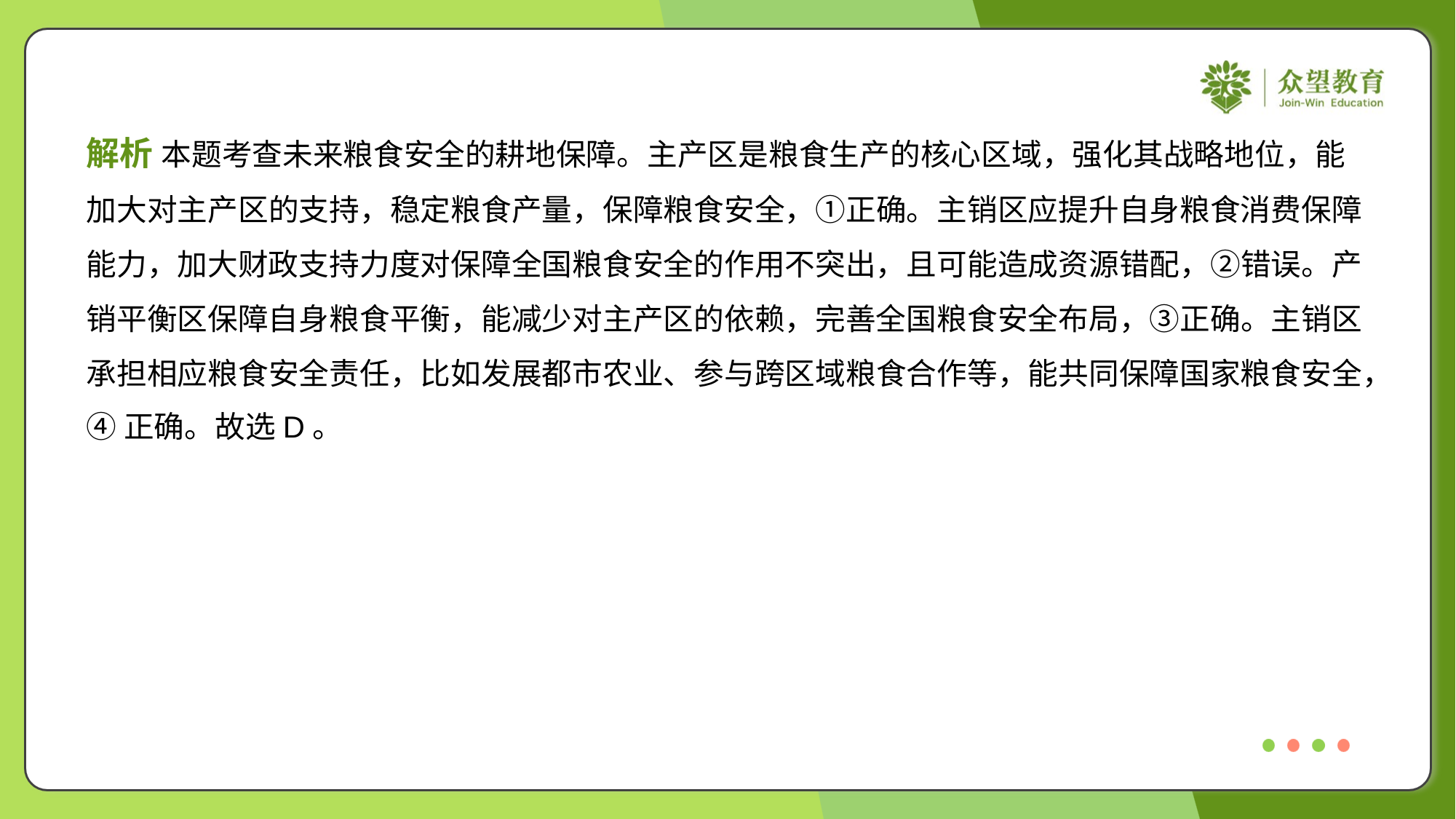

解析 本题考查未来粮食安全的耕地保障。主产区是粮食生产的核心区域，强化其战略地位，能
加大对主产区的支持，稳定粮食产量，保障粮食安全，①正确。主销区应提升自身粮食消费保障
能力，加大财政支持力度对保障全国粮食安全的作用不突出，且可能造成资源错配，②错误。产
销平衡区保障自身粮食平衡，能减少对主产区的依赖，完善全国粮食安全布局，③正确。主销区
承担相应粮食安全责任，比如发展都市农业、参与跨区域粮食合作等，能共同保障国家粮食安全，
④正确。故选D。